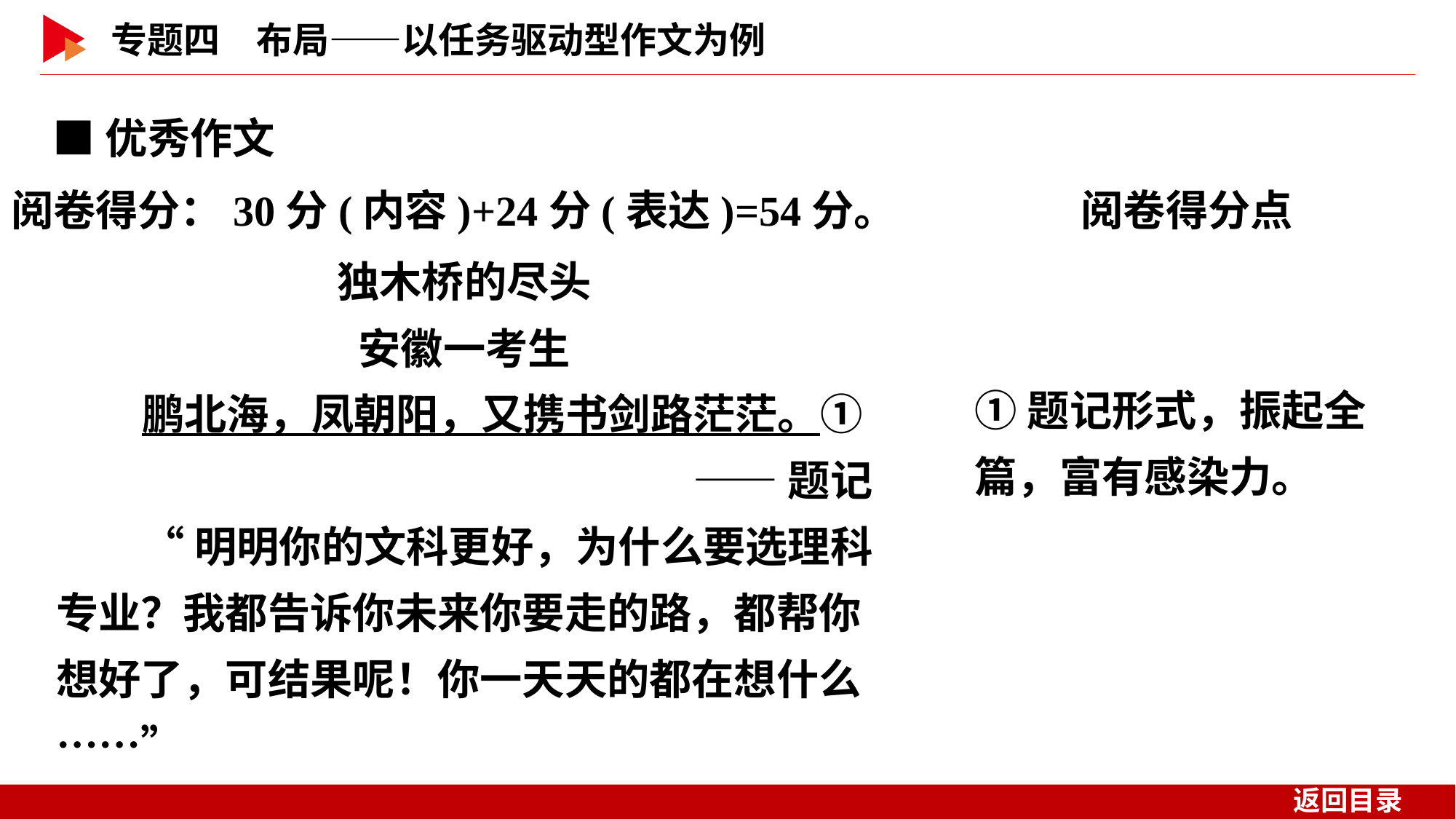

■优秀作文
阅卷得分点
阅卷得分：30分(内容)+24分(表达)=54分。
独木桥的尽头
安徽一考生
鹏北海，凤朝阳，又携书剑路茫茫。①
——题记
“明明你的文科更好，为什么要选理科专业？我都告诉你未来你要走的路，都帮你想好了，可结果呢！你一天天的都在想什么……”
①题记形式，振起全篇，富有感染力。